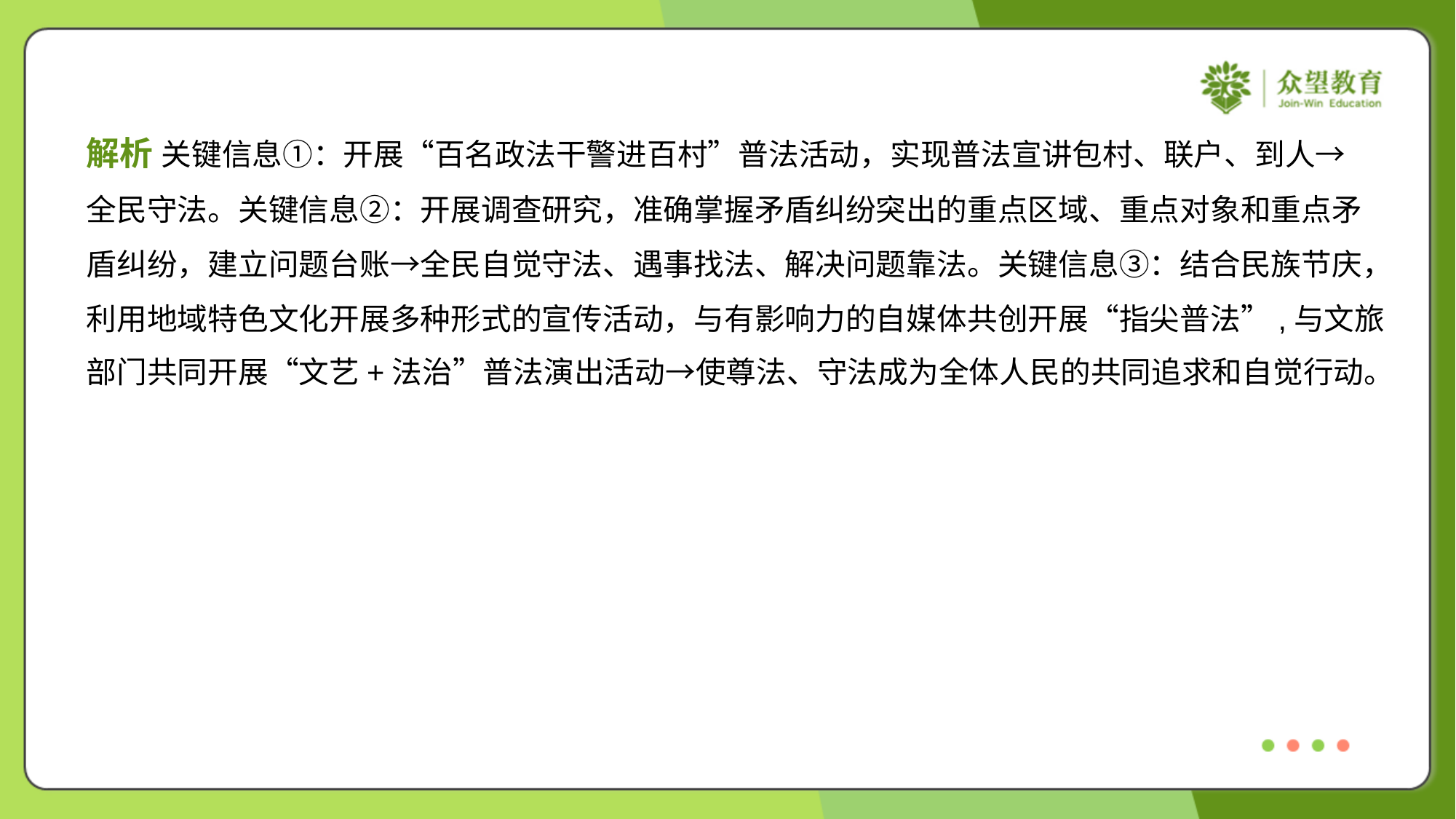

解析 关键信息①：开展“百名政法干警进百村”普法活动，实现普法宣讲包村、联户、到人→
全民守法。关键信息②：开展调查研究，准确掌握矛盾纠纷突出的重点区域、重点对象和重点矛
盾纠纷，建立问题台账→全民自觉守法、遇事找法、解决问题靠法。关键信息③：结合民族节庆，
利用地域特色文化开展多种形式的宣传活动，与有影响力的自媒体共创开展“指尖普法”,与文旅
部门共同开展“文艺+法治”普法演出活动→使尊法、守法成为全体人民的共同追求和自觉行动。